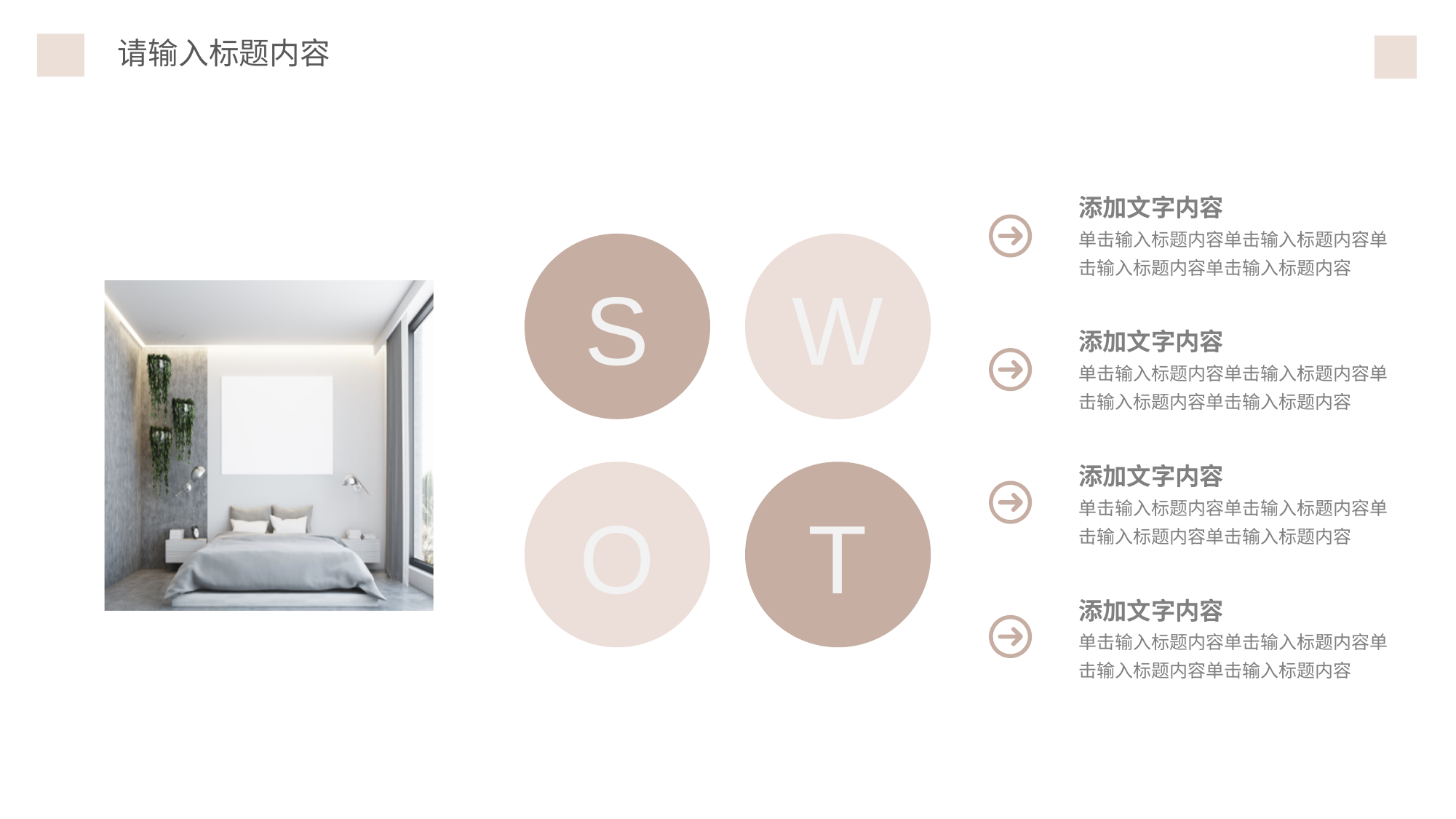

请输入标题内容

添加文字内容
单击输入标题内容单击输入标题内容单击输入标题内容单击输入标题内容

S
W
O
T

添加文字内容
单击输入标题内容单击输入标题内容单击输入标题内容单击输入标题内容

添加文字内容
单击输入标题内容单击输入标题内容单击输入标题内容单击输入标题内容

添加文字内容
单击输入标题内容单击输入标题内容单击输入标题内容单击输入标题内容